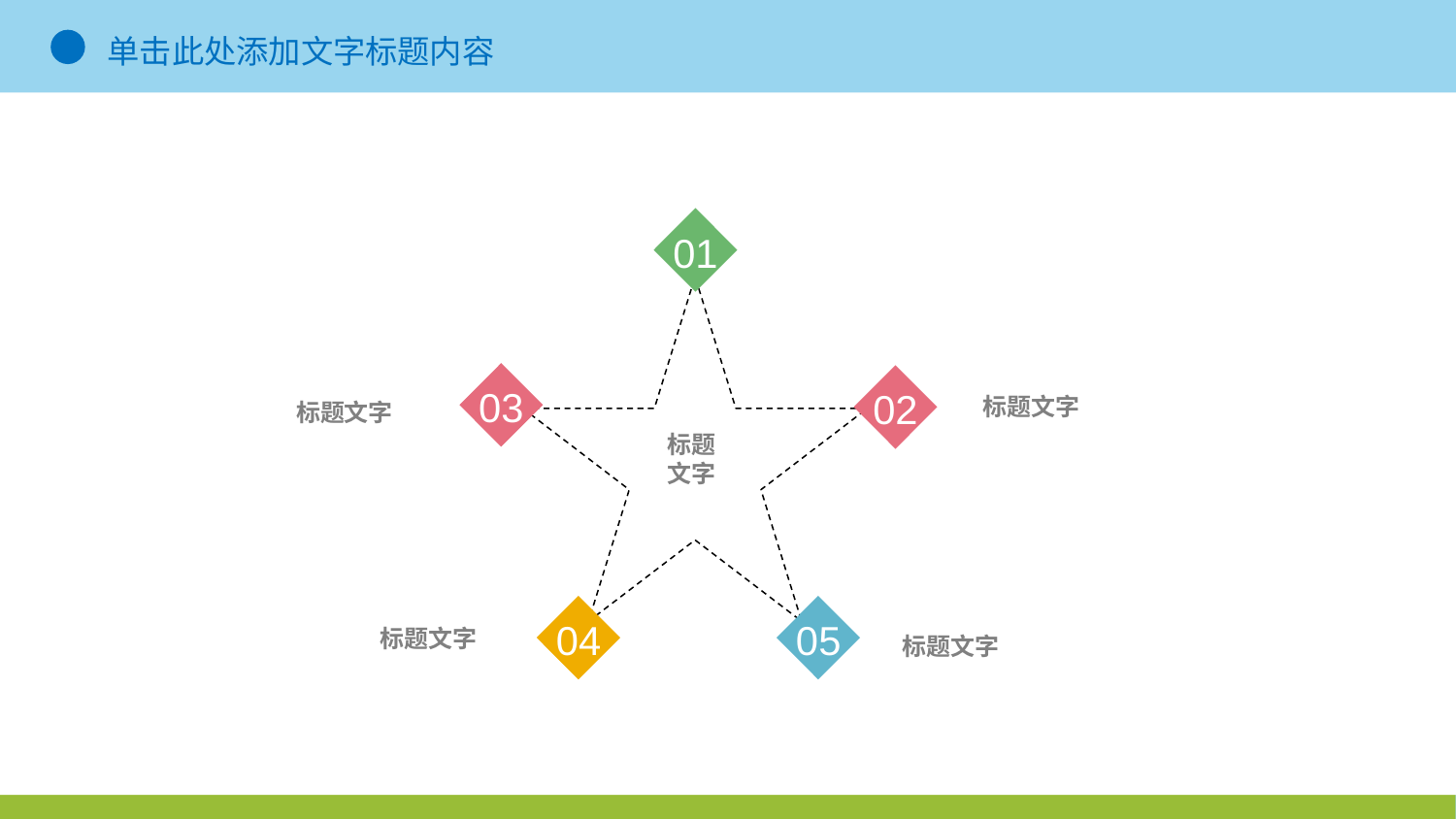

01
标题文字

03

02
标题文字
标题文字

标题
文字

04

05
标题文字
标题文字